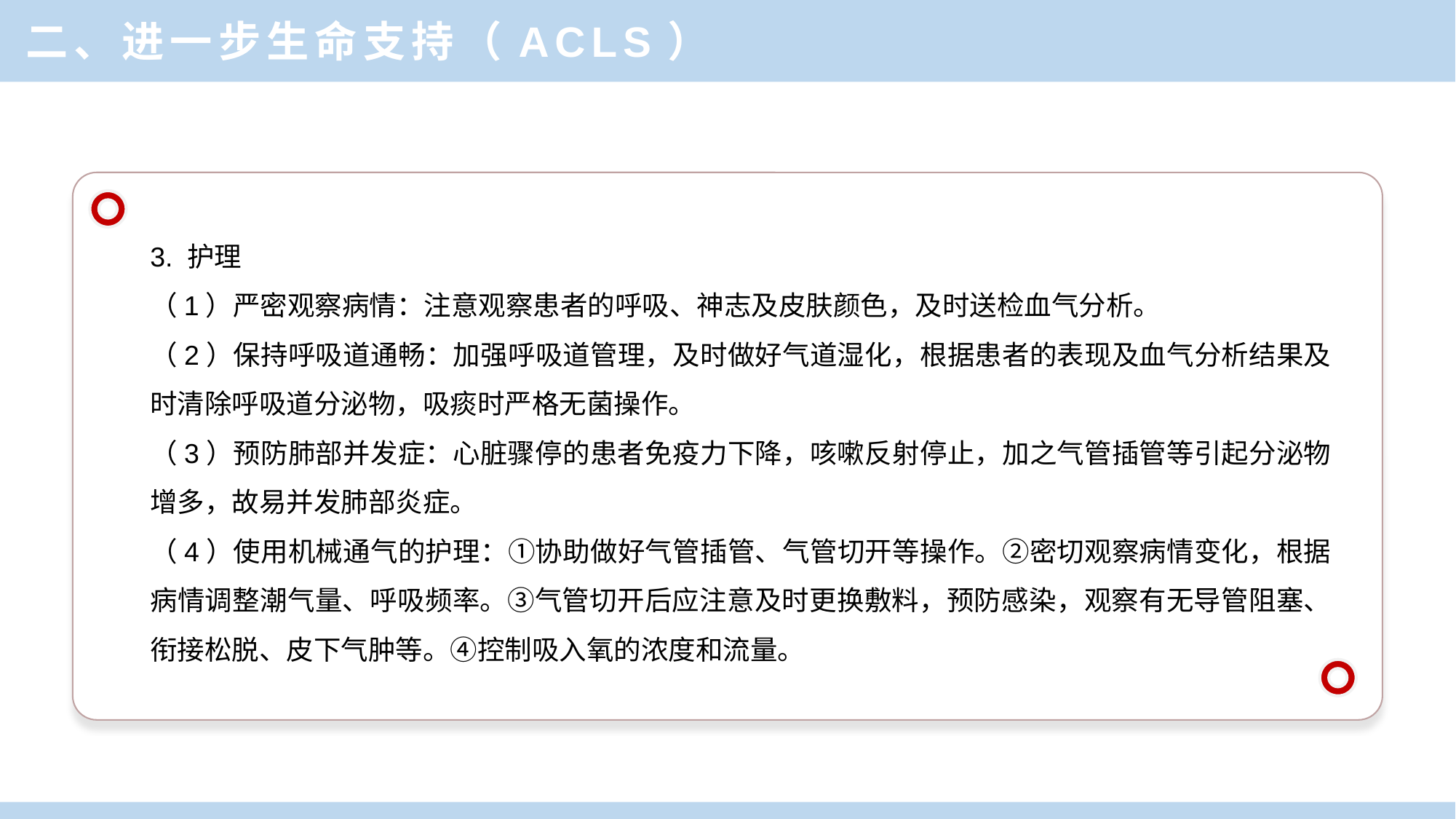

二、进一步生命支持（ACLS）

3. 护理
（1）严密观察病情：注意观察患者的呼吸、神志及皮肤颜色，及时送检血气分析。
（2）保持呼吸道通畅：加强呼吸道管理，及时做好气道湿化，根据患者的表现及血气分析结果及时清除呼吸道分泌物，吸痰时严格无菌操作。
（3）预防肺部并发症：心脏骤停的患者免疫力下降，咳嗽反射停止，加之气管插管等引起分泌物增多，故易并发肺部炎症。
（4）使用机械通气的护理：①协助做好气管插管、气管切开等操作。②密切观察病情变化，根据病情调整潮气量、呼吸频率。③气管切开后应注意及时更换敷料，预防感染，观察有无导管阻塞、衔接松脱、皮下气肿等。④控制吸入氧的浓度和流量。